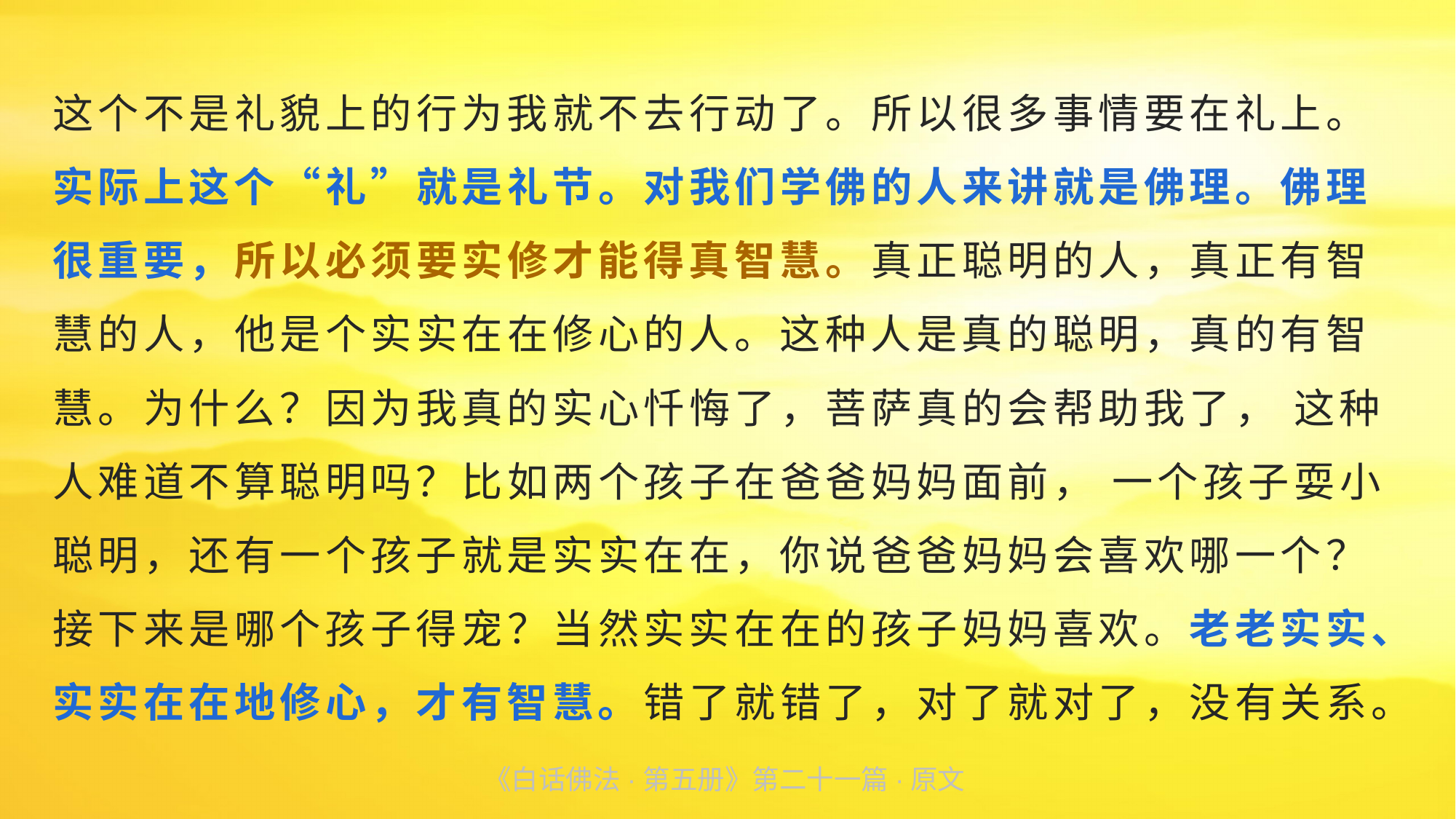

这个不是礼貌上的行为我就不去行动了。所以很多事情要在礼上。实际上这个“礼”就是礼节。对我们学佛的人来讲就是佛理。佛理很重要，所以必须要实修才能得真智慧。真正聪明的人，真正有智慧的人，他是个实实在在修心的人。这种人是真的聪明，真的有智慧。为什么？因为我真的实心忏悔了，菩萨真的会帮助我了， 这种人难道不算聪明吗？比如两个孩子在爸爸妈妈面前， 一个孩子耍小聪明，还有一个孩子就是实实在在，你说爸爸妈妈会喜欢哪一个？接下来是哪个孩子得宠？当然实实在在的孩子妈妈喜欢。老老实实、实实在在地修心，才有智慧。错了就错了，对了就对了，没有关系。
《白话佛法·第五册》第二十一篇·原文